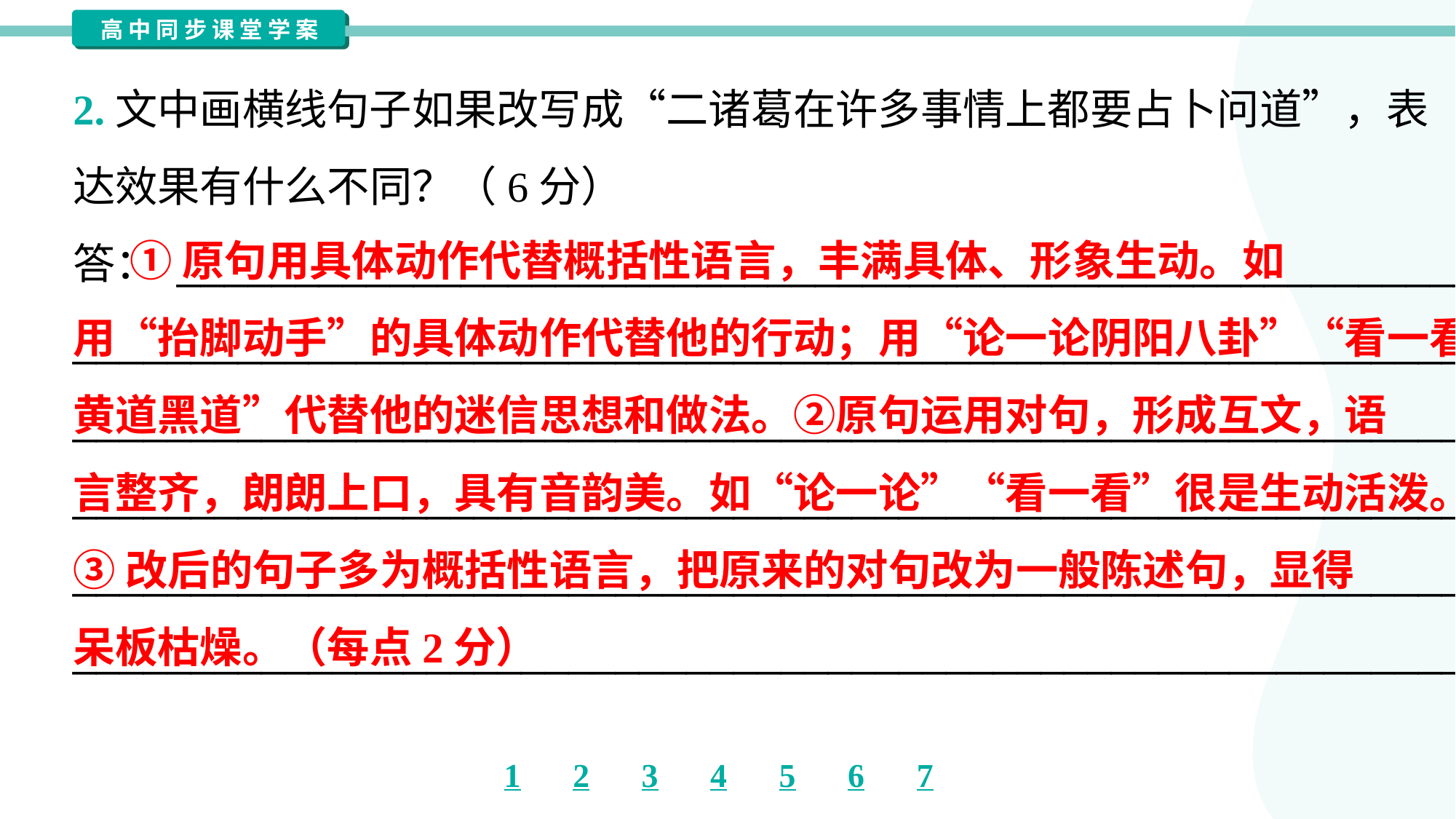

2.文中画横线句子如果改写成“二诸葛在许多事情上都要占卜问道”，表
达效果有什么不同？（6分）
答： ________________________________________________________
_____________________________________________________________
_____________________________________________________________
_____________________________________________________________
_____________________________________________________________
_____________________________________________________________
      ①原句用具体动作代替概括性语言，丰满具体、形象生动。如
用“抬脚动手”的具体动作代替他的行动；用“论一论阴阳八卦”“看一看
黄道黑道”代替他的迷信思想和做法。②原句运用对句，形成互文，语
言整齐，朗朗上口，具有音韵美。如“论一论”“看一看”很是生动活泼。
③改后的句子多为概括性语言，把原来的对句改为一般陈述句，显得
呆板枯燥。（每点2分）